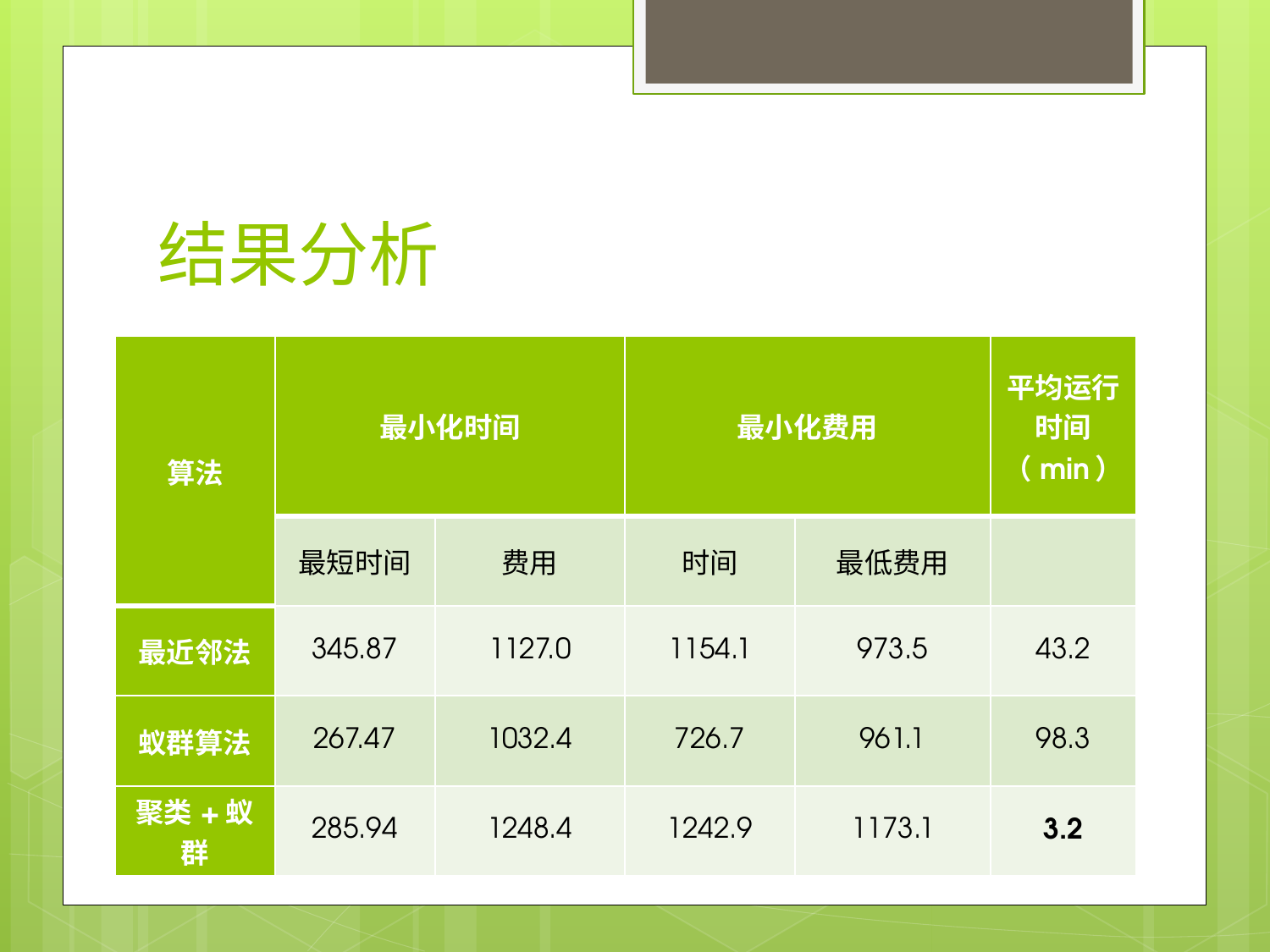

# 结果分析
| 算法 | 最小化时间 |  | 最小化费用 |  | 平均运行时间（min） |
| --- | --- | --- | --- | --- | --- |
|  | 最短时间 | 费用 | 时间 | 最低费用 |  |
| 最近邻法 | 345.87 | 1127.0 | 1154.1 | 973.5 | 43.2 |
| 蚁群算法 | 267.47 | 1032.4 | 726.7 | 961.1 | 98.3 |
| 聚类+蚁群 | 285.94 | 1248.4 | 1242.9 | 1173.1 | 3.2 |